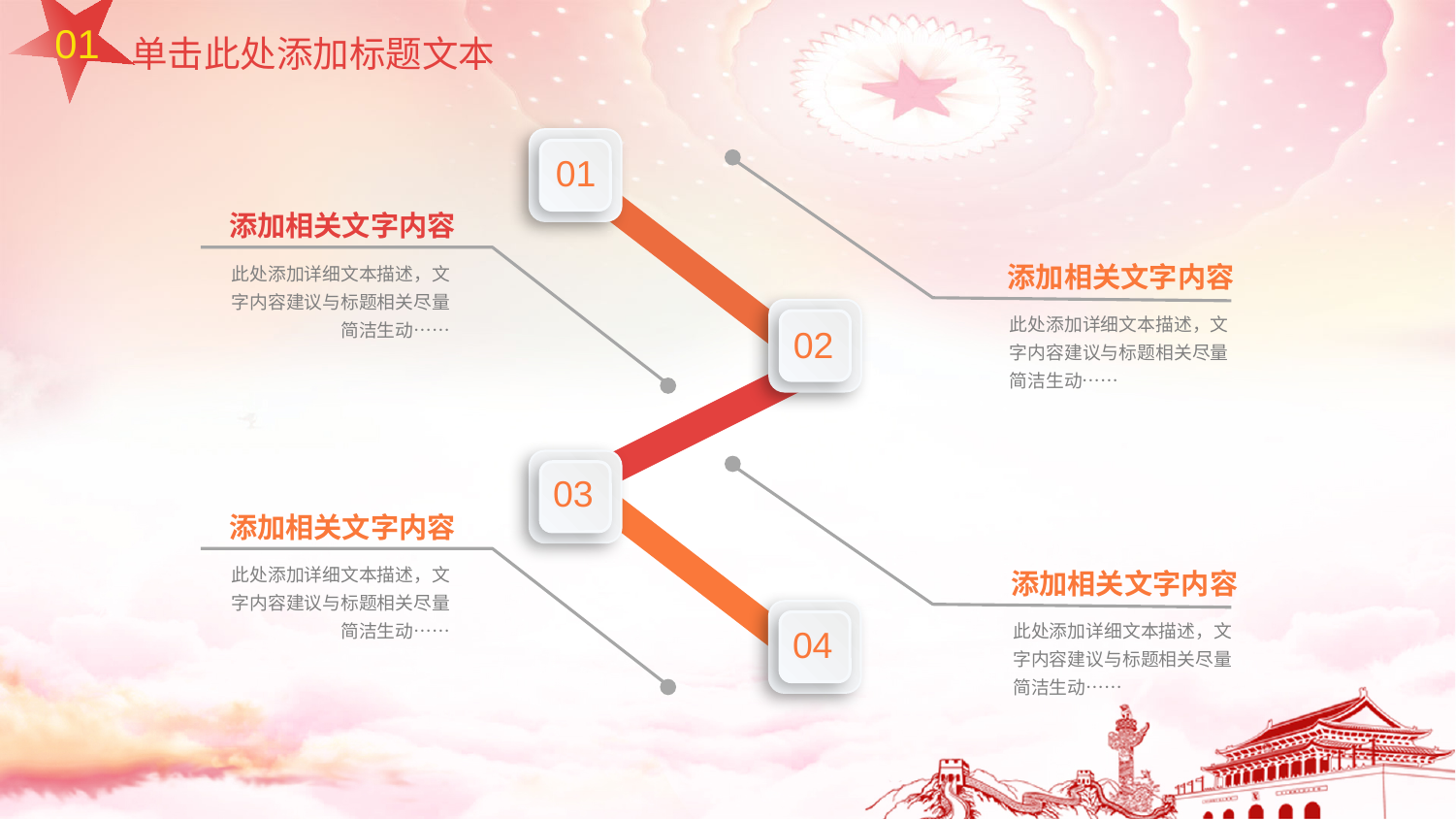

01
单击此处添加标题文本

01

添加相关文字内容

此处添加详细文本描述，文字内容建议与标题相关尽量简洁生动……
添加相关文字内容

02
此处添加详细文本描述，文字内容建议与标题相关尽量简洁生动……

03

添加相关文字内容

此处添加详细文本描述，文字内容建议与标题相关尽量简洁生动……

添加相关文字内容

04
此处添加详细文本描述，文字内容建议与标题相关尽量简洁生动……